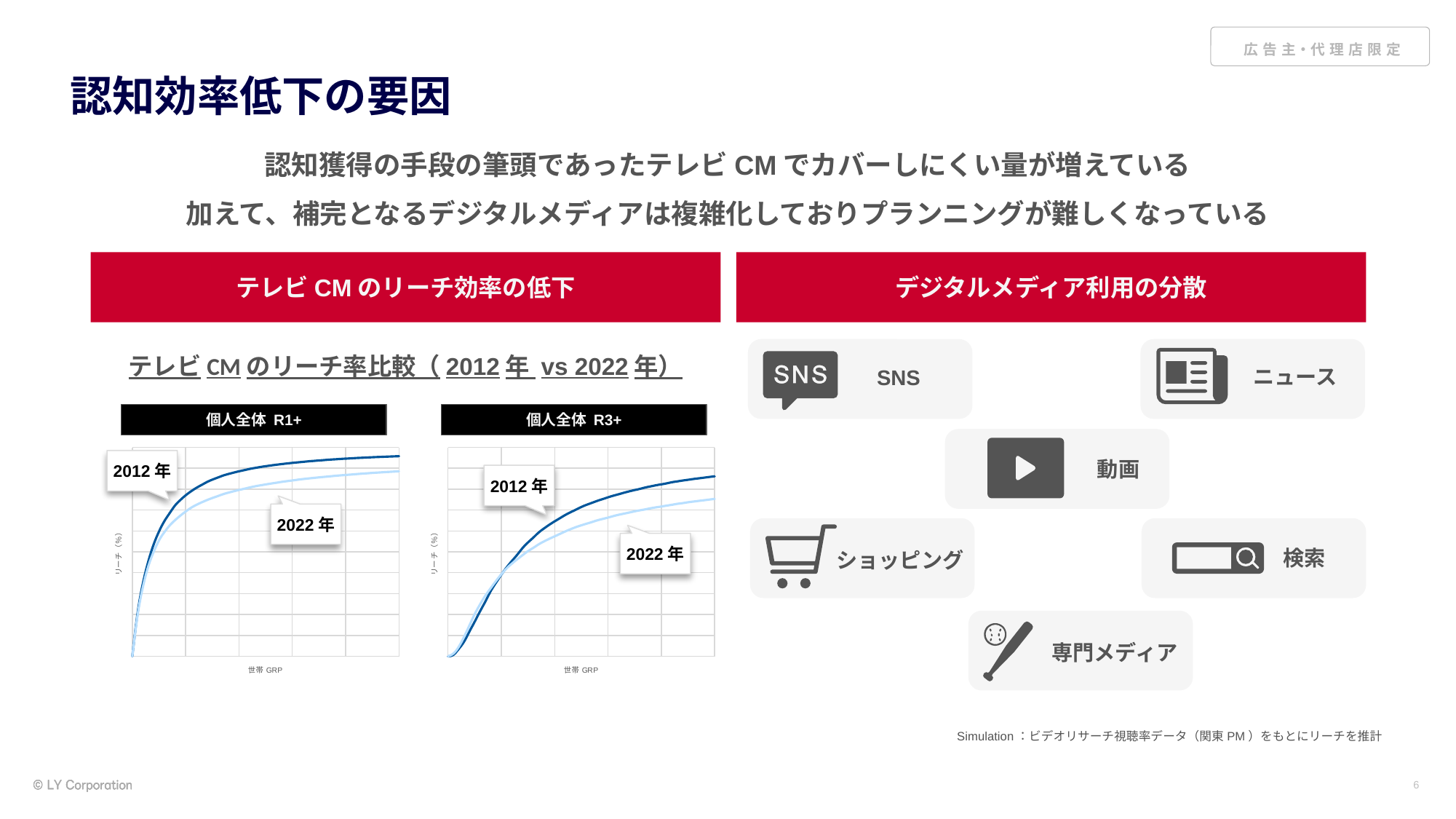

# 認知効率低下の要因
認知獲得の手段の筆頭であったテレビCMでカバーしにくい量が増えている
加えて、補完となるデジタルメディアは複雑化しておりプランニングが難しくなっている

テレビCMのリーチ効率の低下
デジタルメディア利用の分散

テレビCMのリーチ率比較（2012年 vs 2022年）

ニュース
SNS
個人全体 R1+
個人全体 R3+

### Chart

| Category | 2012年 | 2022年 |
|---|---|---|

### Chart

| Category | 2012年 | 2022年 |
|---|---|---|
2012年
動画
2012年
2022年

2022年
検索
ショッピング

専門メディア
Simulation：ビデオリサーチ視聴率データ（関東PM）をもとにリーチを推計